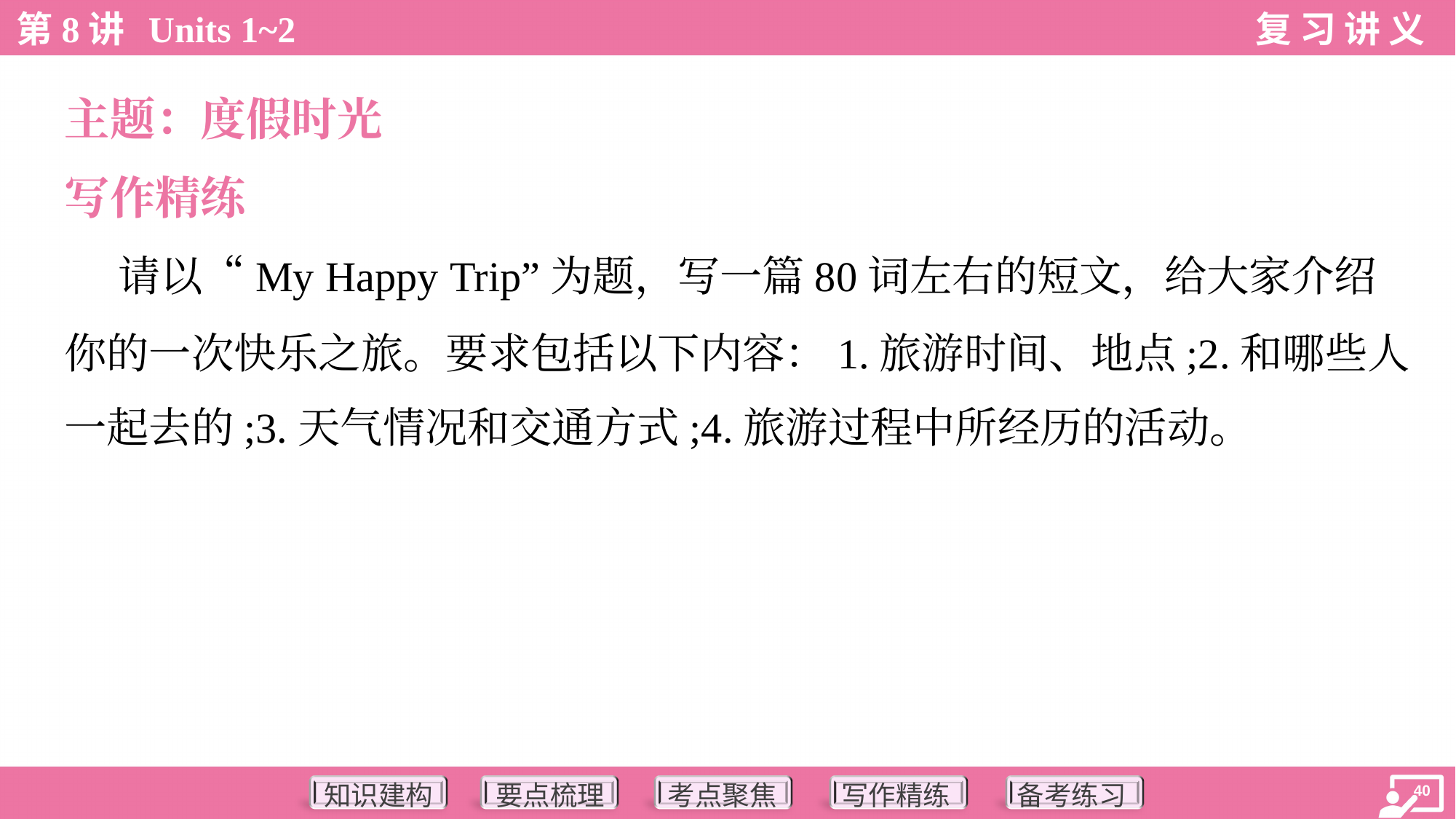

主题：度假时光
写作精练
    请以“My Happy Trip”为题，写一篇80词左右的短文，给大家介绍
你的一次快乐之旅。要求包括以下内容：1.旅游时间、地点;2.和哪些人
一起去的;3.天气情况和交通方式;4.旅游过程中所经历的活动。